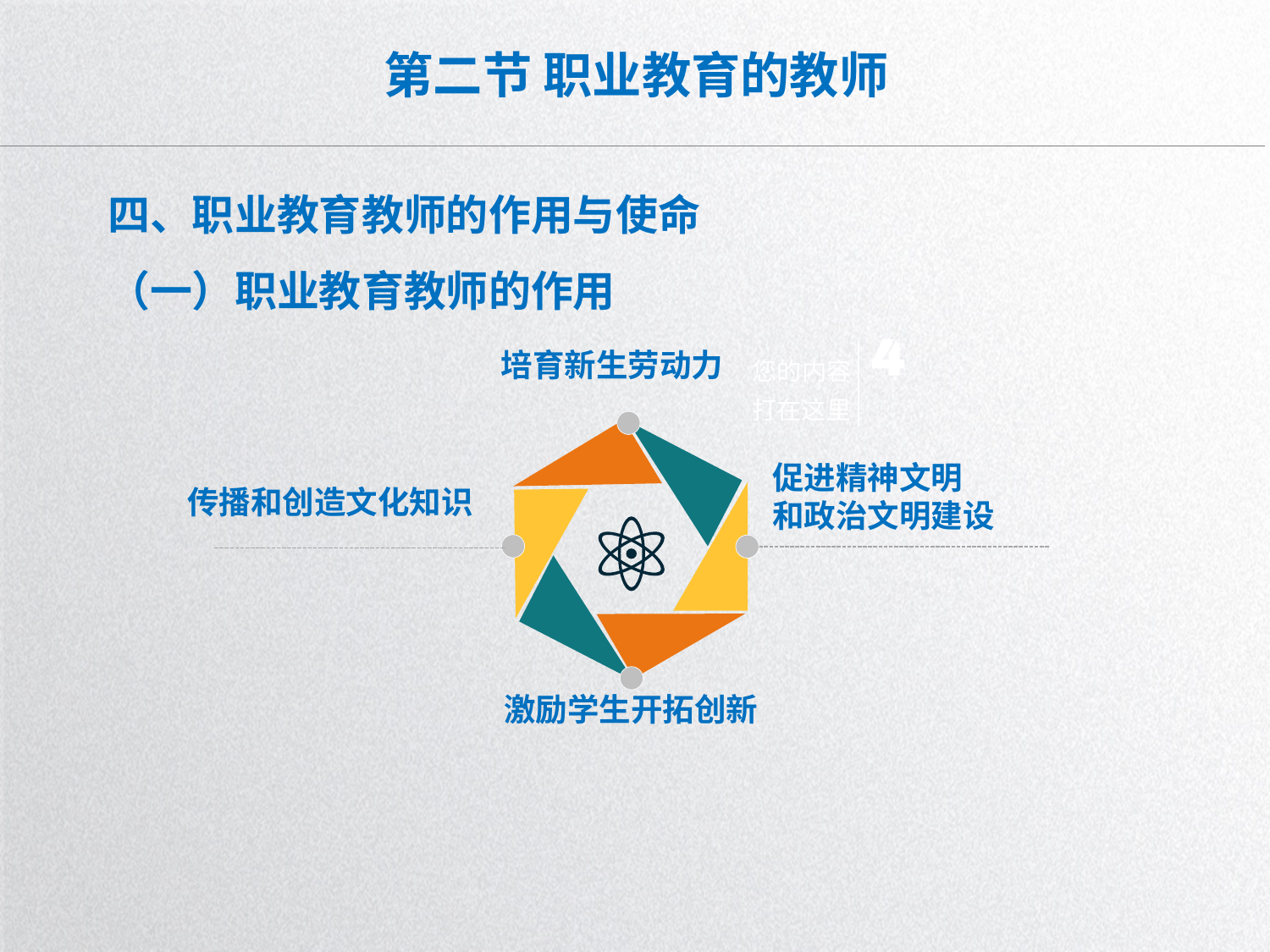

# 第二节 职业教育的教师
四、职业教育教师的作用与使命
（一）职业教育教师的作用
4
您的内容打在这里
培育新生劳动力

促进精神文明
和政治文明建设
传播和创造文化知识

激励学生开拓创新